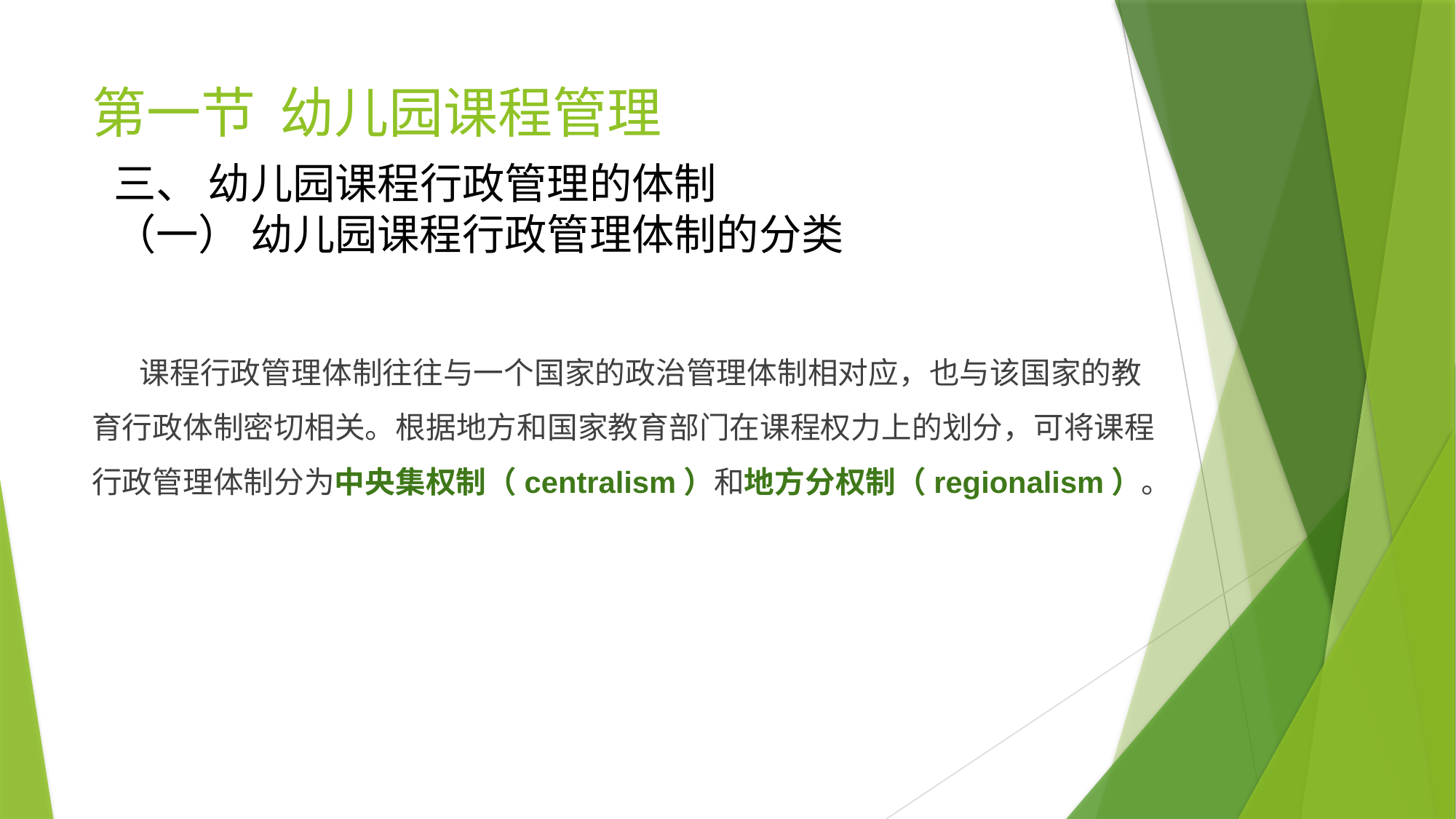

# 第一节  幼儿园课程管理
三、 幼儿园课程行政管理的体制
（一） 幼儿园课程行政管理体制的分类
      课程行政管理体制往往与一个国家的政治管理体制相对应，也与该国家的教育行政体制密切相关。根据地方和国家教育部门在课程权力上的划分，可将课程行政管理体制分为中央集权制（centralism）和地方分权制（regionalism）。